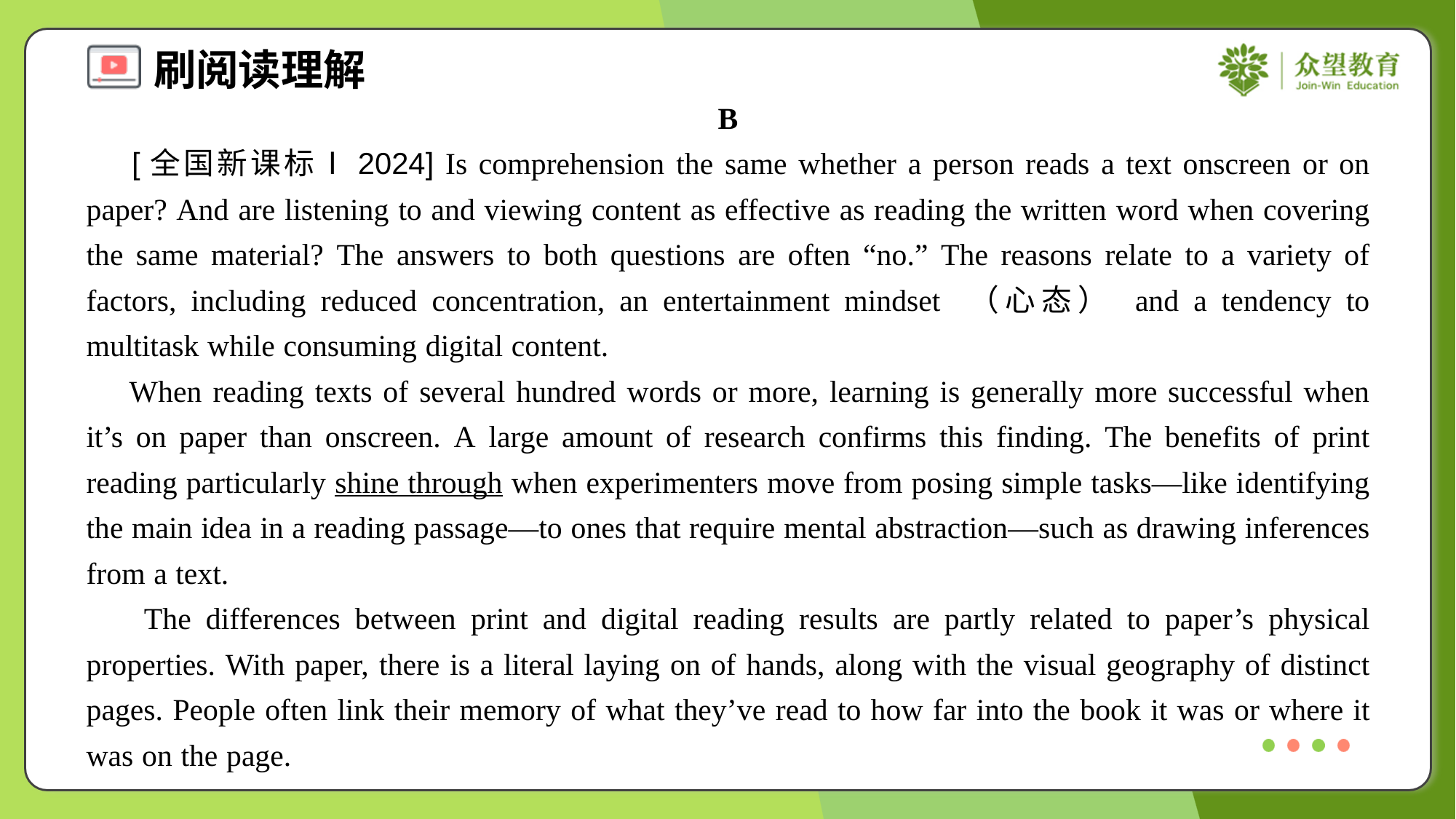

B
    [全国新课标Ⅰ2024] Is comprehension the same whether a person reads a text onscreen or on paper? And are listening to and viewing content as effective as reading the written word when covering the same material? The answers to both questions are often “no.” The reasons relate to a variety of factors, including reduced concentration, an entertainment mindset （心态） and a tendency to multitask while consuming digital content.
    When reading texts of several hundred words or more, learning is generally more successful when it’s on paper than onscreen. A large amount of research confirms this finding. The benefits of print reading particularly shine through when experimenters move from posing simple tasks—like identifying the main idea in a reading passage—to ones that require mental abstraction—such as drawing inferences from a text.
    The differences between print and digital reading results are partly related to paper’s physical properties. With paper, there is a literal laying on of hands, along with the visual geography of distinct pages. People often link their memory of what they’ve read to how far into the book it was or where it was on the page.